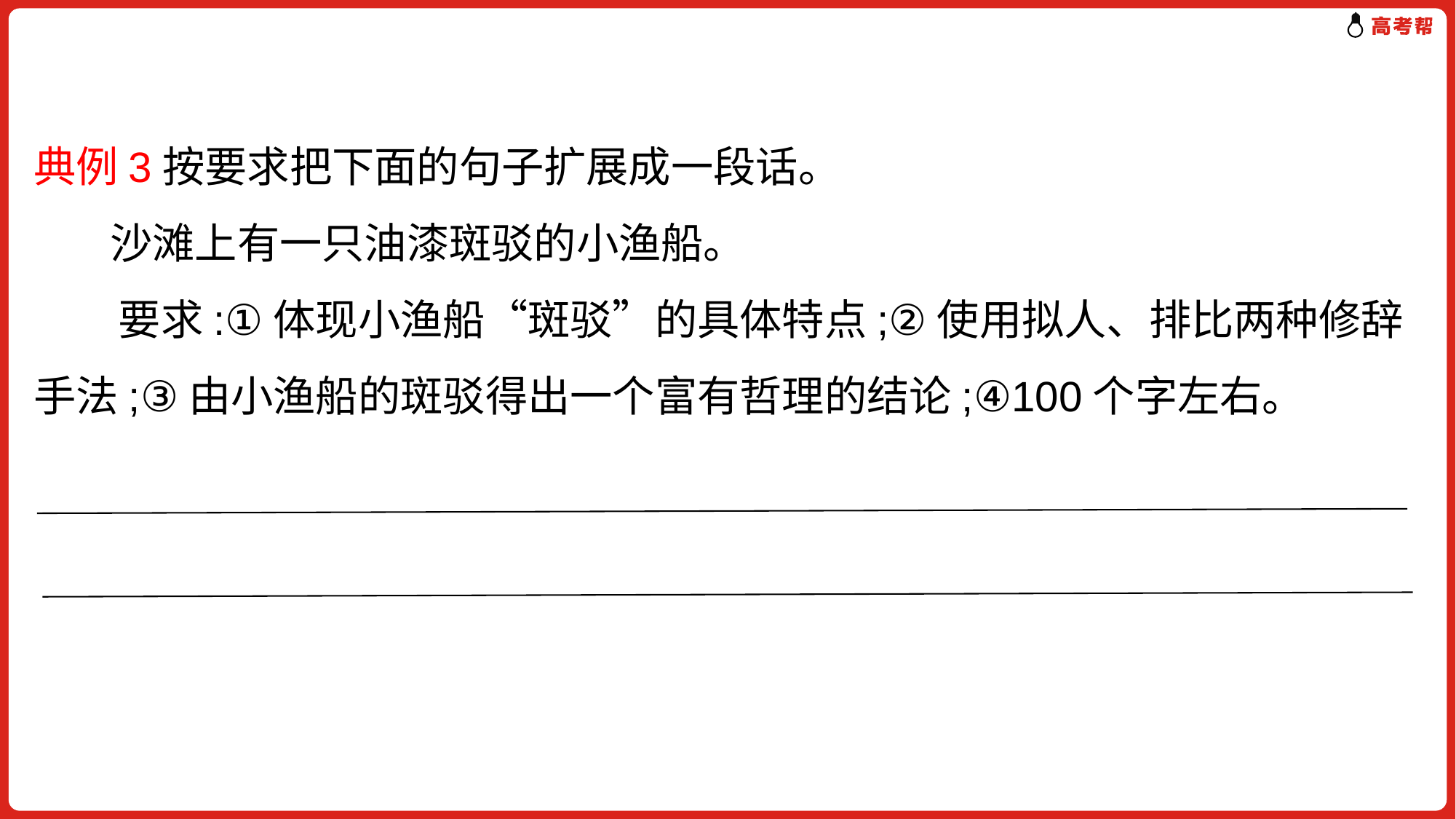

典例3按要求把下面的句子扩展成一段话。
       沙滩上有一只油漆斑驳的小渔船。
　　要求:①体现小渔船“斑驳”的具体特点;②使用拟人、排比两种修辞手法;③由小渔船的斑驳得出一个富有哲理的结论;④100个字左右。